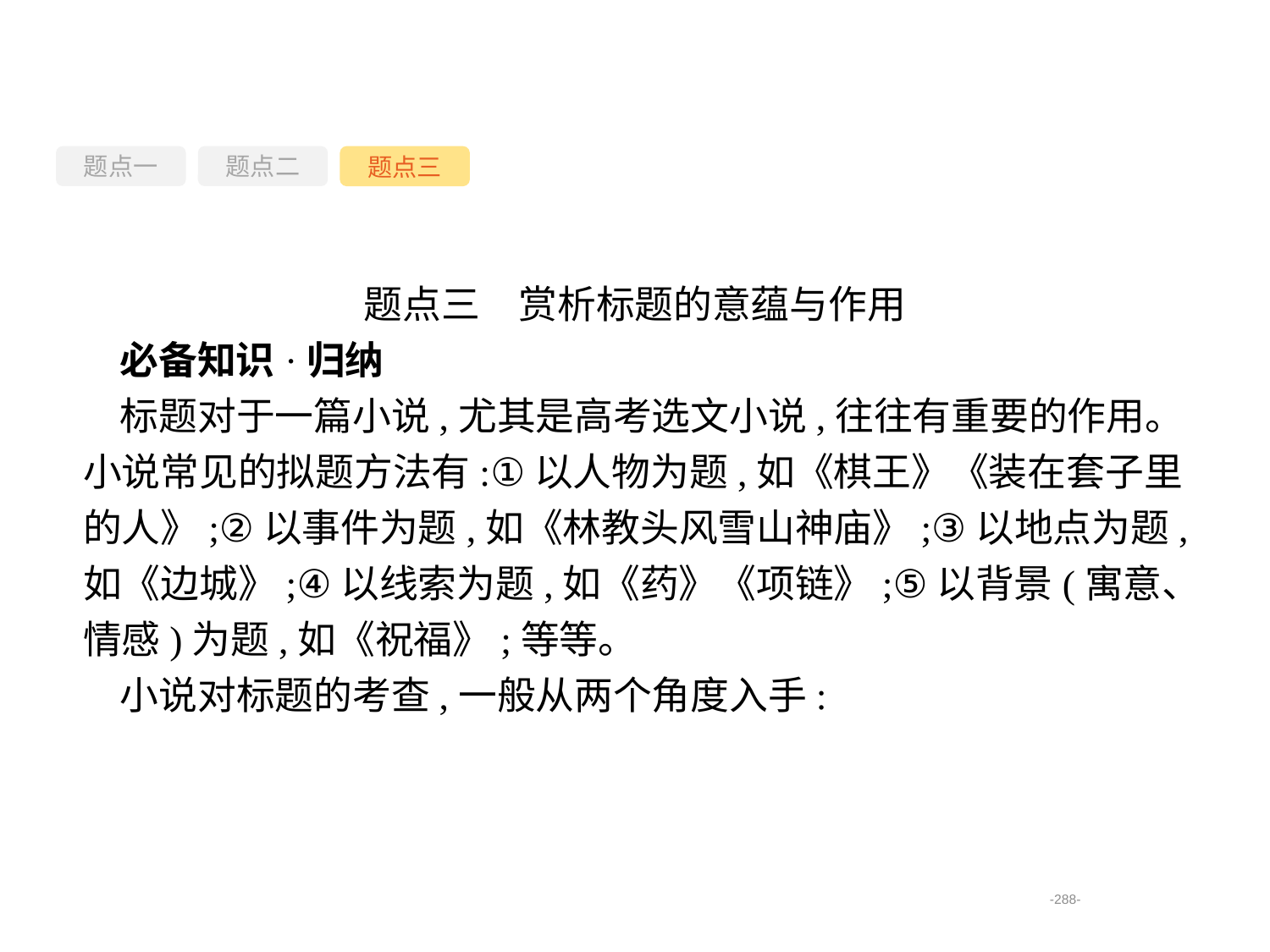

题点一
题点三
题点二
题点三　赏析标题的意蕴与作用
必备知识·归纳
标题对于一篇小说,尤其是高考选文小说,往往有重要的作用。小说常见的拟题方法有:①以人物为题,如《棋王》《装在套子里的人》;②以事件为题,如《林教头风雪山神庙》;③以地点为题,如《边城》;④以线索为题,如《药》《项链》;⑤以背景(寓意、情感)为题,如《祝福》;等等。
小说对标题的考查,一般从两个角度入手:
-288-